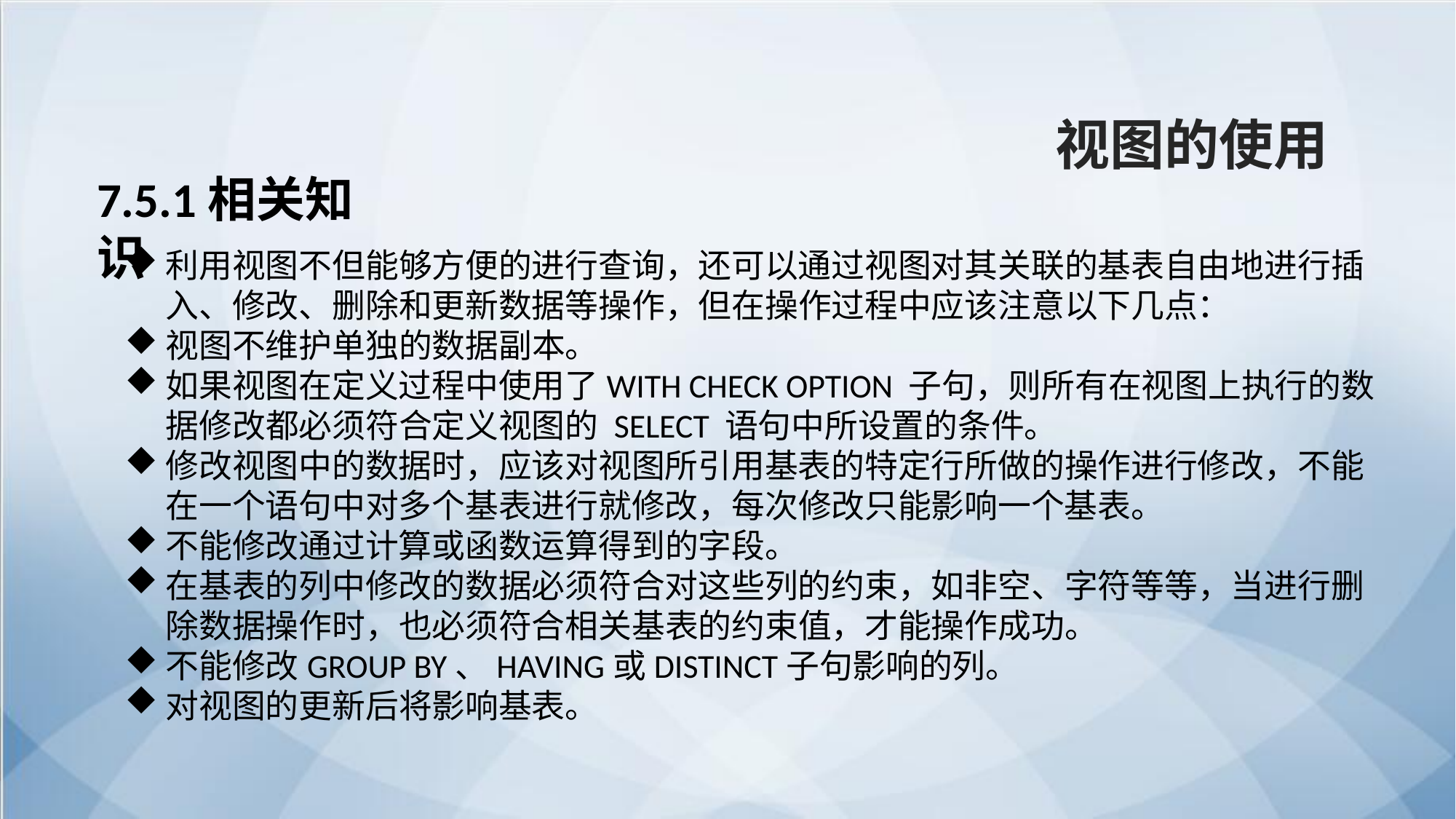

视图的使用
7.5.1相关知识
利用视图不但能够方便的进行查询，还可以通过视图对其关联的基表自由地进行插入、修改、删除和更新数据等操作，但在操作过程中应该注意以下几点：
视图不维护单独的数据副本。
如果视图在定义过程中使用了WITH CHECK OPTION 子句，则所有在视图上执行的数据修改都必须符合定义视图的 SELECT 语句中所设置的条件。
修改视图中的数据时，应该对视图所引用基表的特定行所做的操作进行修改，不能在一个语句中对多个基表进行就修改，每次修改只能影响一个基表。
不能修改通过计算或函数运算得到的字段。
在基表的列中修改的数据必须符合对这些列的约束，如非空、字符等等，当进行删除数据操作时，也必须符合相关基表的约束值，才能操作成功。
不能修改GROUP BY、HAVING或DISTINCT子句影响的列。
对视图的更新后将影响基表。